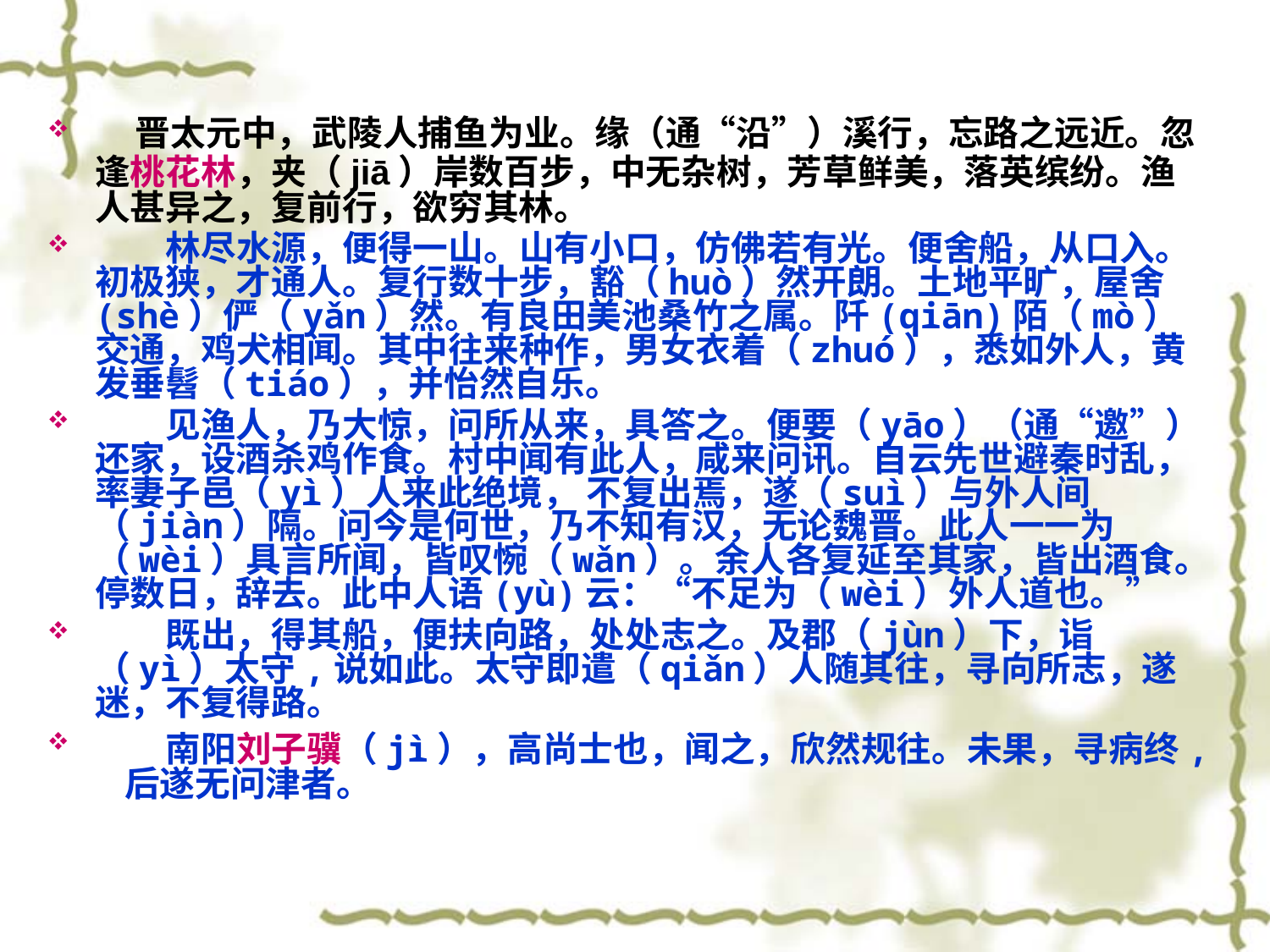

#
    晋太元中，武陵人捕鱼为业。缘（通“沿”）溪行，忘路之远近。忽逢桃花林，夹（jiā）岸数百步，中无杂树，芳草鲜美，落英缤纷。渔人甚异之，复前行，欲穷其林。
　　林尽水源，便得一山。山有小口，仿佛若有光。便舍船，从口入。初极狭，才通人。复行数十步，豁（huò）然开朗。土地平旷，屋舍 (shè）俨（yǎn）然。有良田美池桑竹之属。阡(qiān)陌（mò）交通，鸡犬相闻。其中往来种作，男女衣着（zhuó），悉如外人，黄发垂髫（tiáo），并怡然自乐。
　　见渔人，乃大惊，问所从来，具答之。便要（yāo）（通“邀”）还家，设酒杀鸡作食。村中闻有此人，咸来问讯。自云先世避秦时乱，率妻子邑（yì）人来此绝境， 不复出焉，遂（suì）与外人间（jiàn）隔。问今是何世，乃不知有汉，无论魏晋。此人一一为（wèi）具言所闻，皆叹惋（wǎn）。余人各复延至其家，皆出酒食。停数日，辞去。此中人语(yù)云：“不足为（wèi）外人道也。”
　　既出，得其船，便扶向路，处处志之。及郡（jùn）下，诣（yì）太守,说如此。太守即遣（qiǎn）人随其往，寻向所志，遂迷，不复得路。
　　南阳刘子骥（jì），高尚士也，闻之，欣然规往。未果，寻病终, 后遂无问津者。